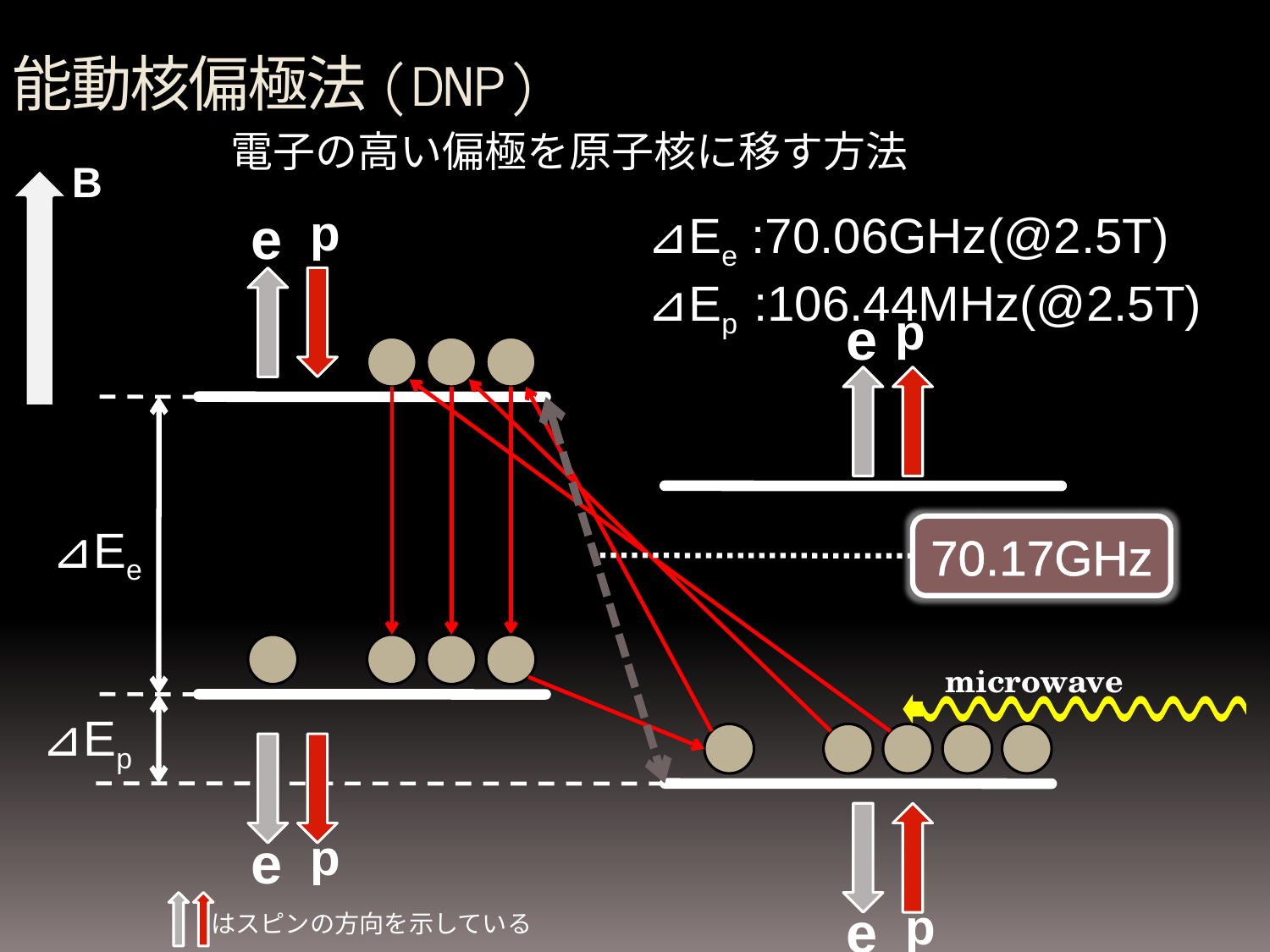

能動核偏極法(DNP)
電子の高い偏極を原子核に移す方法
B

p
e

⊿Ee :70.06GHz(@2.5T)
⊿Ep  :106.44MHz(@2.5T)
p
e

70.17GHz
⊿Ee

microwave

⊿Ep

p
e

p
e

はスピンの方向を示している